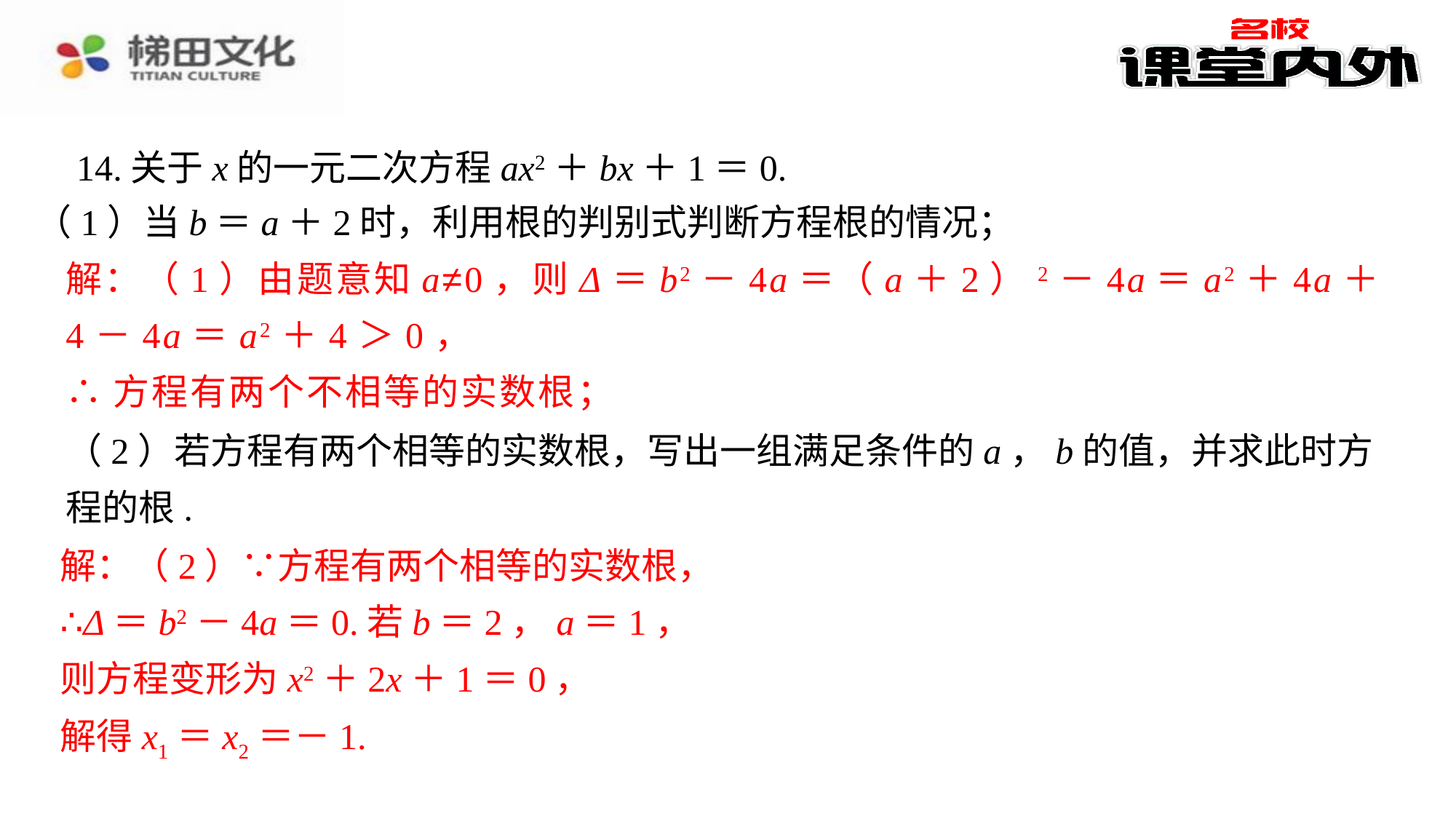

14.关于x的一元二次方程ax2＋bx＋1＝0.
（1）当b＝a＋2时，利用根的判别式判断方程根的情况；
解：（1）由题意知a≠0，则Δ＝b2－4a＝（a＋2）2－4a＝a2＋4a＋4－4a＝a2＋4＞0，
∴方程有两个不相等的实数根；
（2）若方程有两个相等的实数根，写出一组满足条件的a，b的值，并求此时方程的根.
解：（2）∵方程有两个相等的实数根，
∴Δ＝b2－4a＝0.若b＝2，a＝1，
则方程变形为x2＋2x＋1＝0，
解得x1＝x2＝－1.